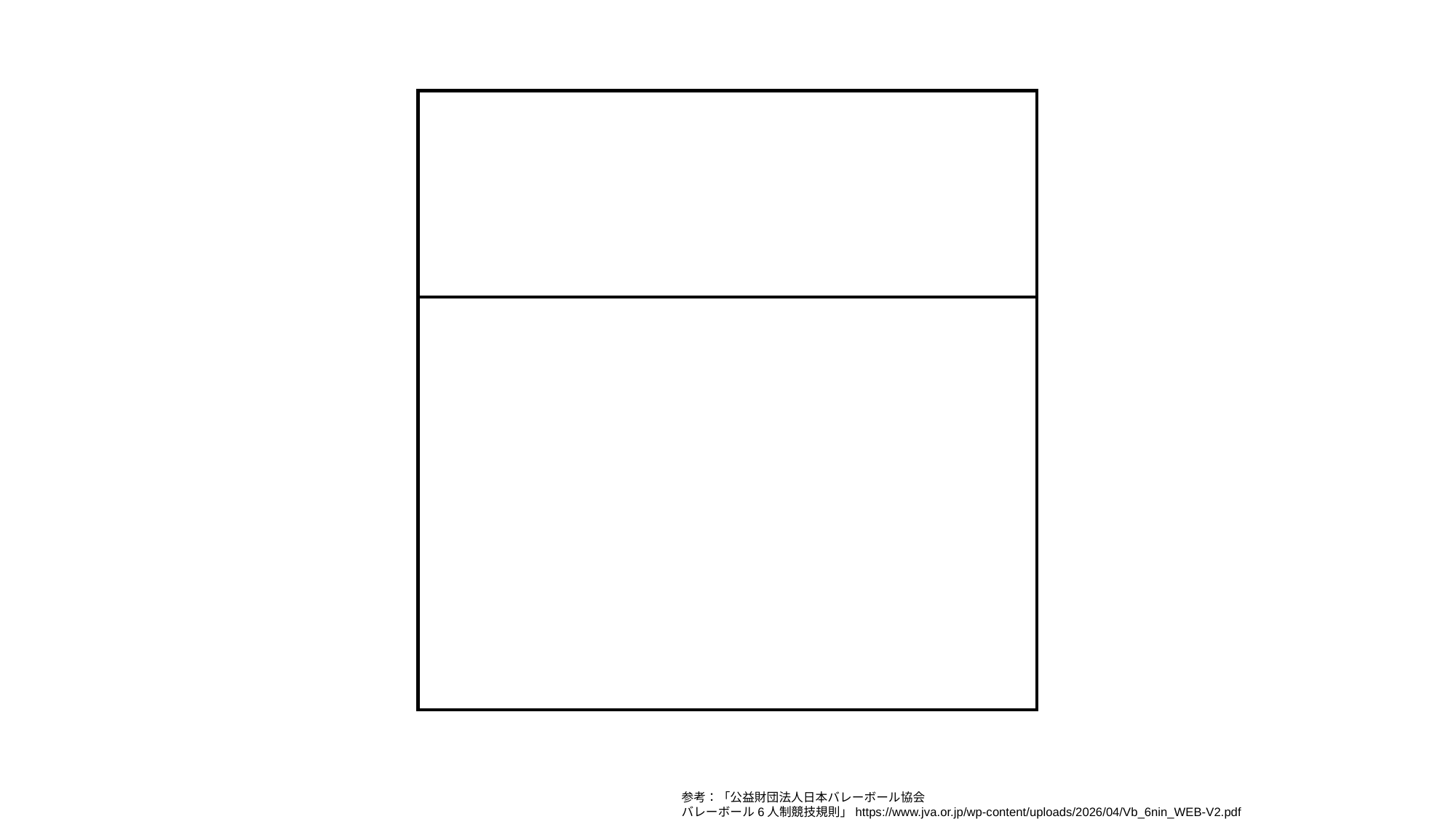

参考：「公益財団法人日本バレーボール協会 バレーボール6人制競技規則」https://www.jva.or.jp/wp-content/uploads/2026/04/Vb_6nin_WEB-V2.pdf
参考：「公益財団法人日本バレーボール協会 バレーボール6人制競技規則」https://www.jva.or.jp/wp-content/uploads/2026/04/Vb_6nin_WEB-V2.pdf